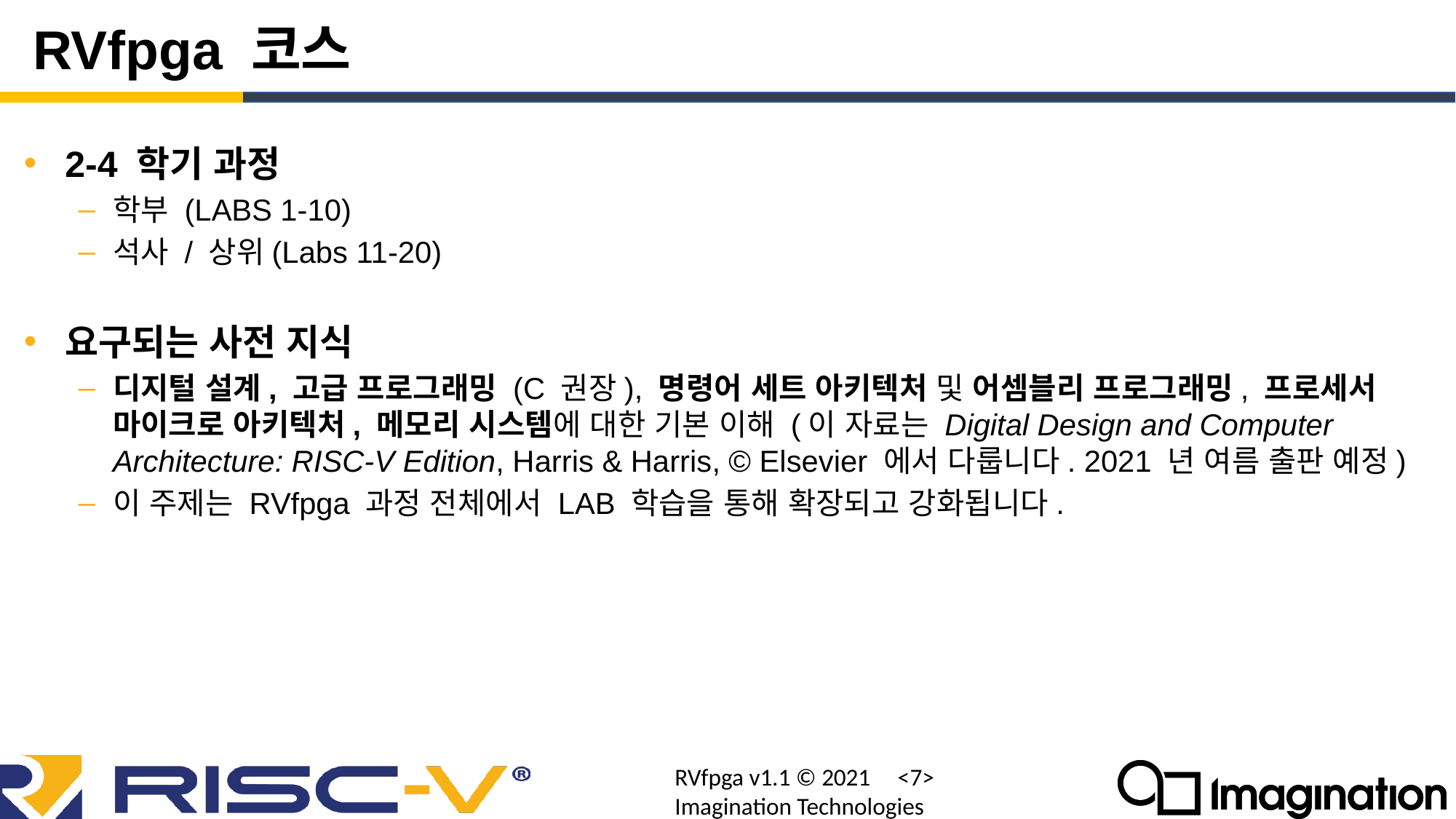

# RVfpga 코스
2-4 학기 과정
학부 (LABS 1-10)
석사 / 상위(Labs 11-20)

요구되는 사전 지식
디지털 설계, 고급 프로그래밍 (C 권장), 명령어 세트 아키텍처 및 어셈블리 프로그래밍, 프로세서 마이크로 아키텍처, 메모리 시스템에 대한 기본 이해 (이 자료는 Digital Design and Computer Architecture: RISC-V Edition, Harris & Harris, © Elsevier 에서 다룹니다. 2021 년 여름 출판 예정)
이 주제는 RVfpga 과정 전체에서 LAB 학습을 통해 확장되고 강화됩니다.